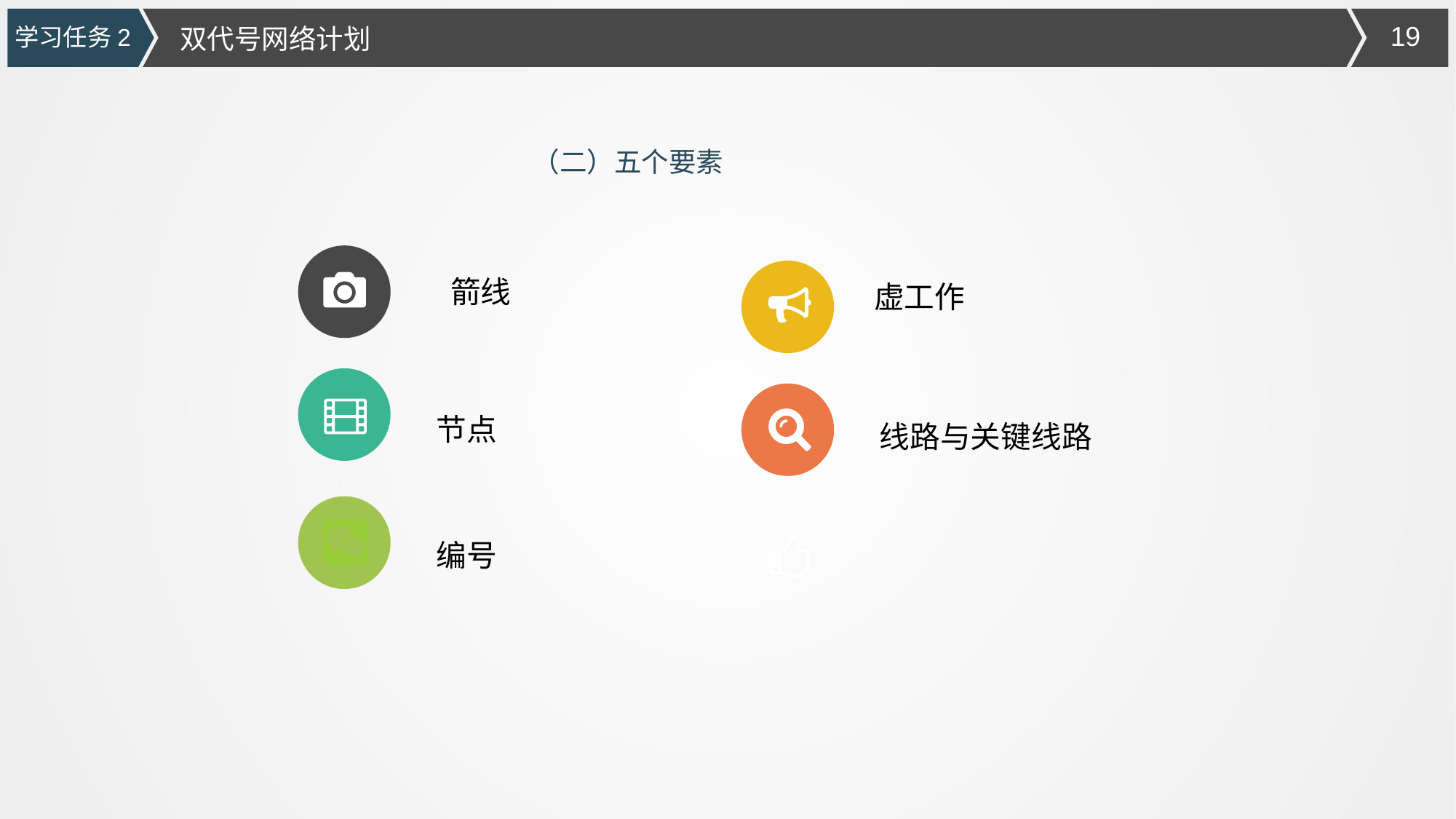

学习任务2
双代号网络计划
（二）五个要素

 箭线

虚工作

节点

 线路与关键线路

编号